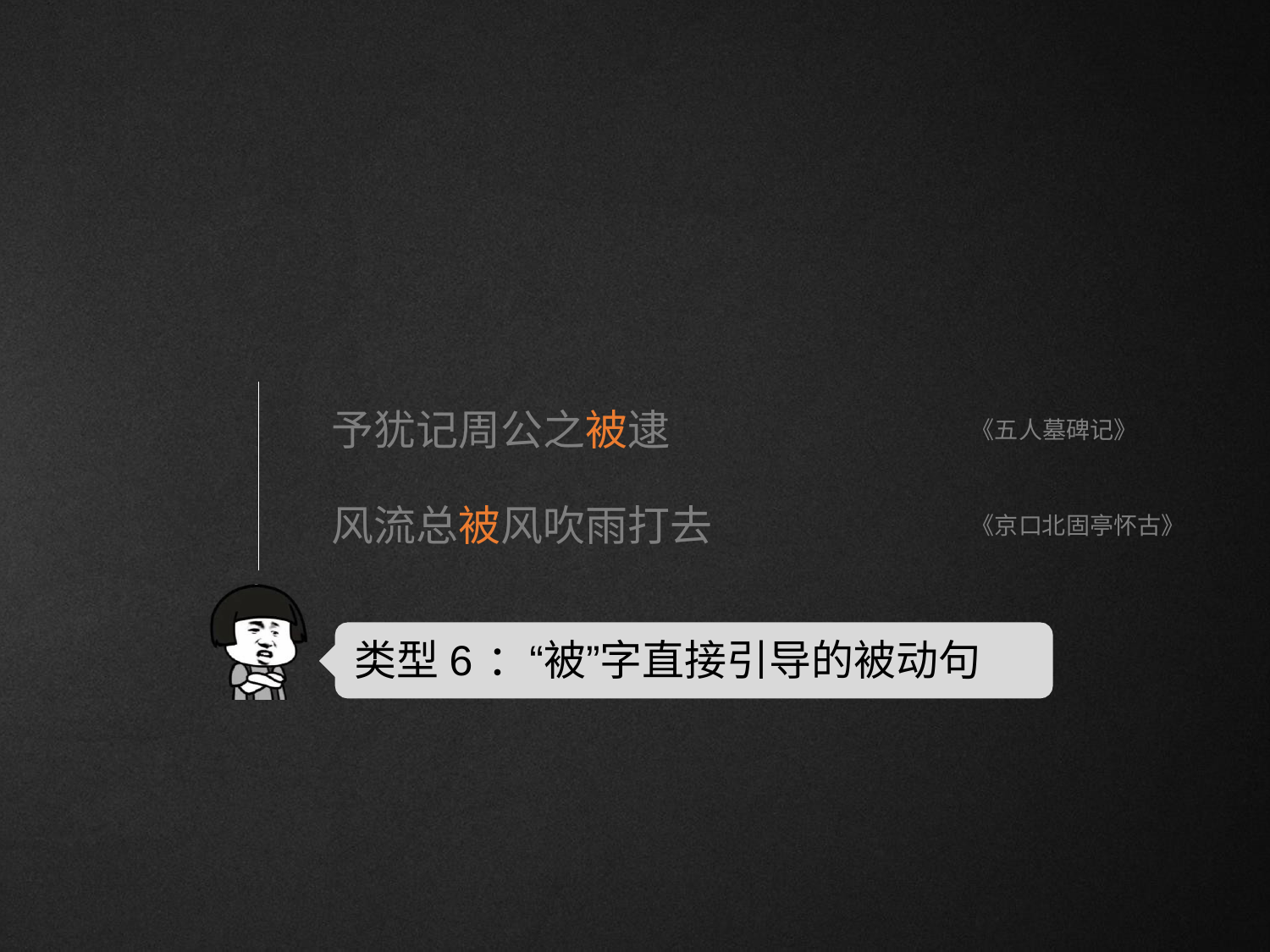

# 予犹记周公之被逮
《五人墓碑记》
风流总被风吹雨打去
《京口北固亭怀古》

类型6：“被”字直接引导的被动句